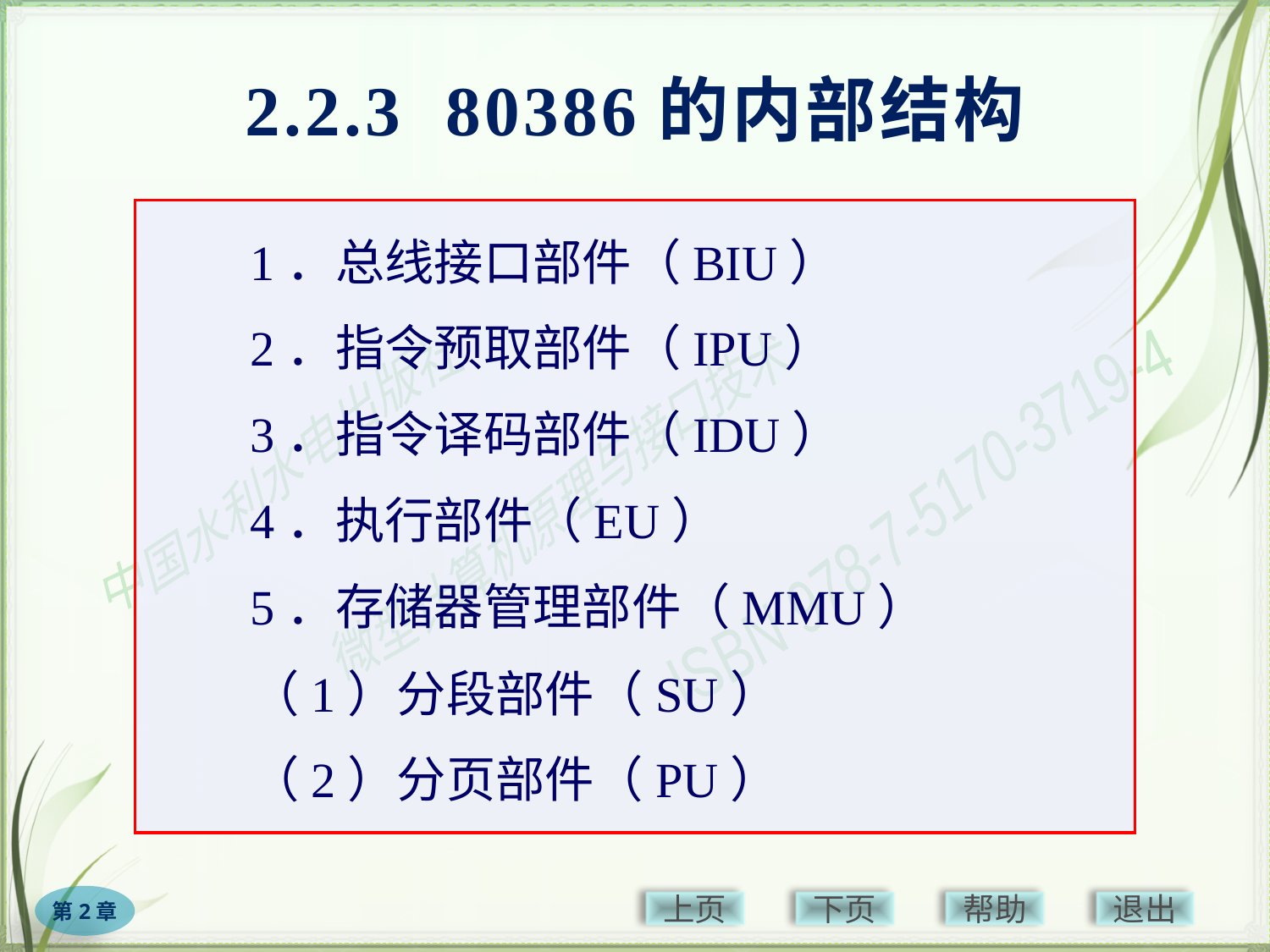

# 2.2.3  80386的内部结构
1．总线接口部件（BIU）
2．指令预取部件（IPU）
3．指令译码部件（IDU）
4．执行部件（EU）
5．存储器管理部件（MMU）
（1）分段部件（SU）
（2）分页部件（PU）